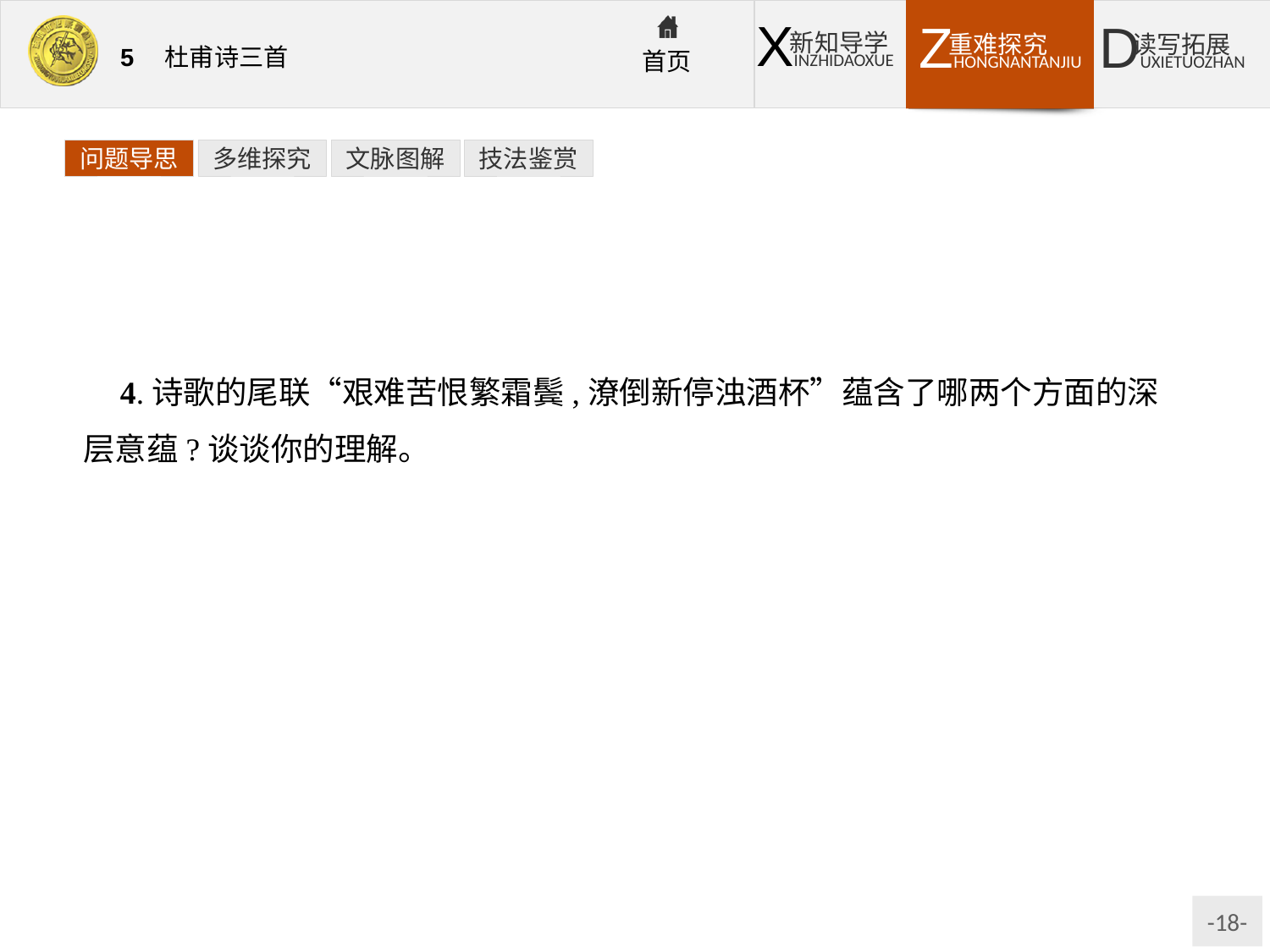

问题导思
多维探究
文脉图解
技法鉴赏
4.诗歌的尾联“艰难苦恨繁霜鬓,潦倒新停浊酒杯”蕴含了哪两个方面的深层意蕴?谈谈你的理解。
提示:①国事艰难,壮志难酬。此时安史之乱已经过去四年,可是国家仍然动荡不安,自己已经人到暮年,不能为国家效力,恨自己壮志难酬。②人生潦倒,消愁无途。诗人孤苦无依,满腹愁情,无法消除。